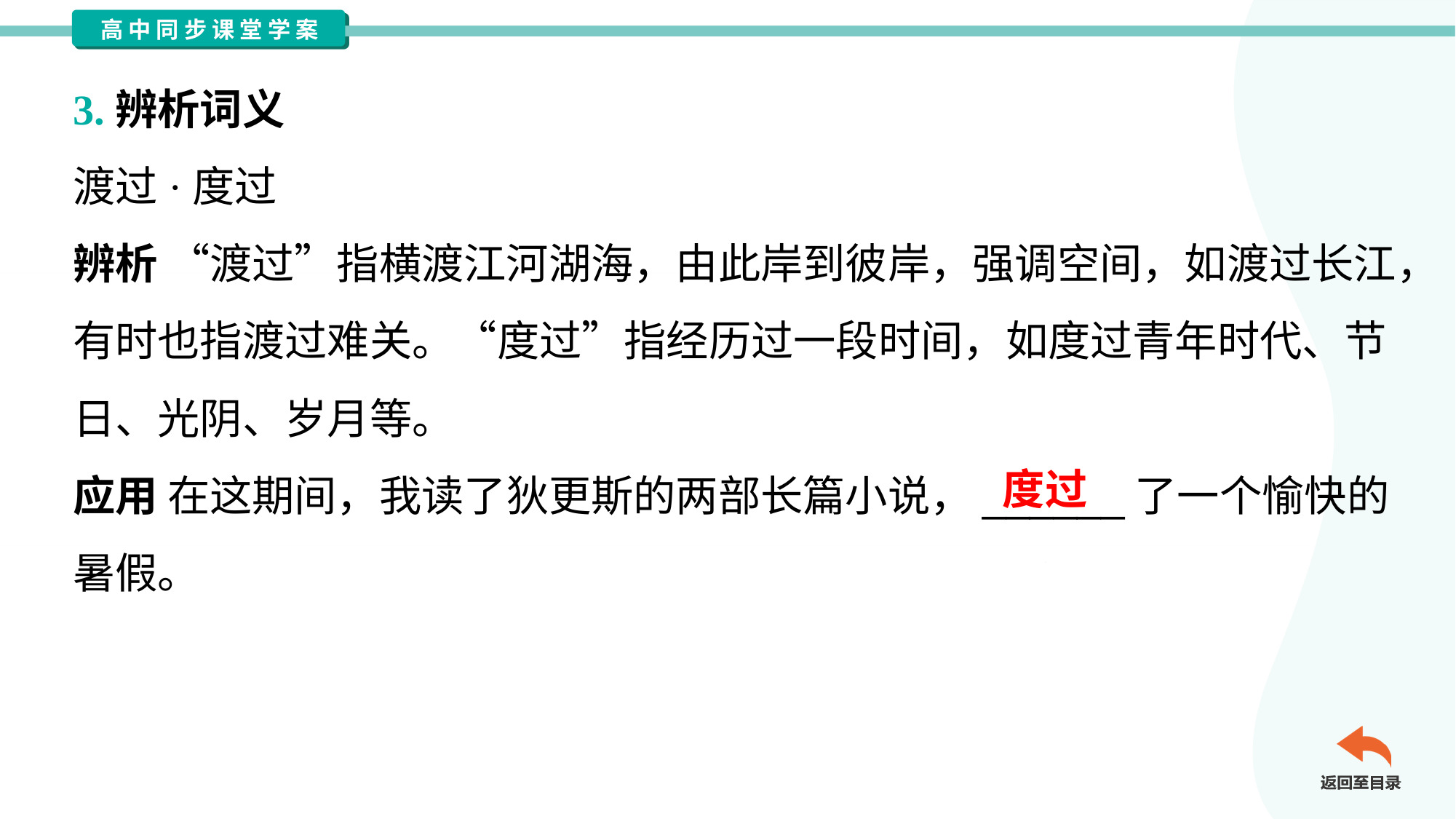

3.辨析词义
渡过·度过
辨析 “渡过”指横渡江河湖海，由此岸到彼岸，强调空间，如渡过长江，
有时也指渡过难关。“度过”指经历过一段时间，如度过青年时代、节
日、光阴、岁月等。
应用 在这期间，我读了狄更斯的两部长篇小说，______了一个愉快的
暑假。
度过